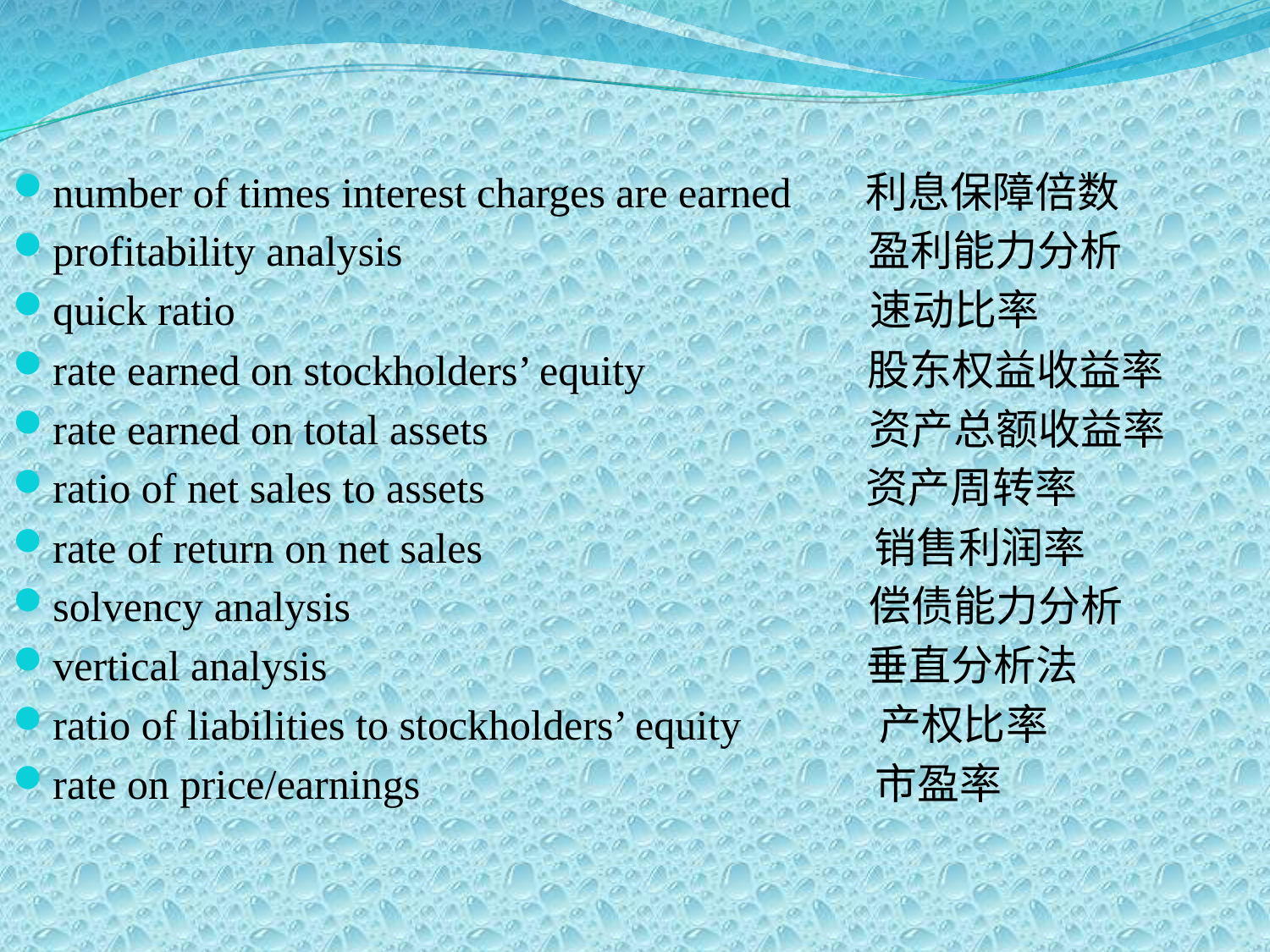

number of times interest charges are earned      利息保障倍数
profitability analysis                                           盈利能力分析
quick ratio                                                           速动比率
rate earned on stockholders’ equity                    股东权益收益率
rate earned on total assets                                   资产总额收益率
ratio of net sales to assets                                   资产周转率
rate of return on net sales                                    销售利润率
solvency analysis                                                偿债能力分析
vertical analysis                                                  垂直分析法
ratio of liabilities to stockholders’ equity            产权比率
rate on price/earnings                                          市盈率